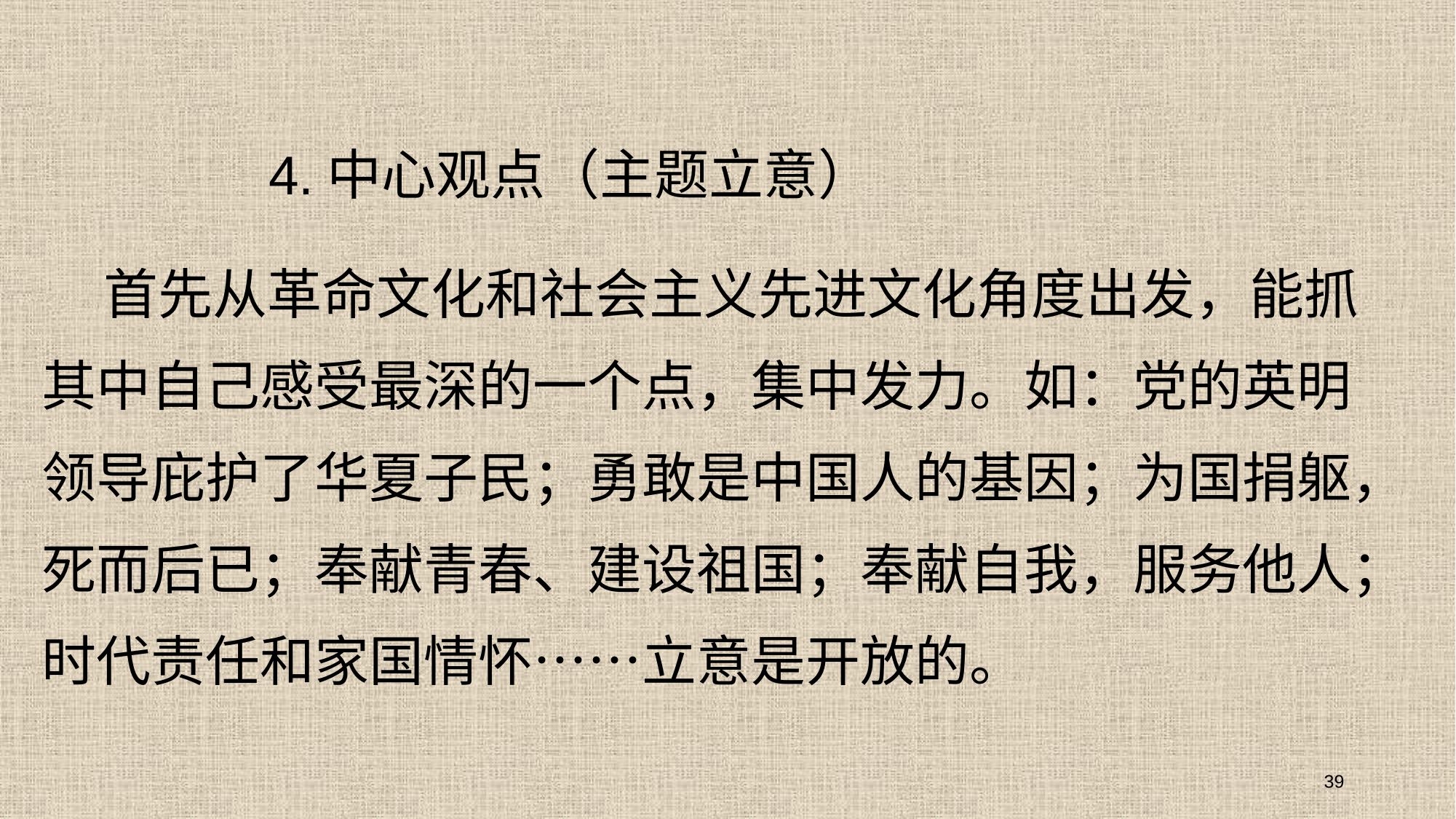

4.中心观点（主题立意）
    首先从革命文化和社会主义先进文化角度出发，能抓其中自己感受最深的一个点，集中发力。如：党的英明领导庇护了华夏子民；勇敢是中国人的基因；为国捐躯，死而后已；奉献青春、建设祖国；奉献自我，服务他人；时代责任和家国情怀……立意是开放的。

39